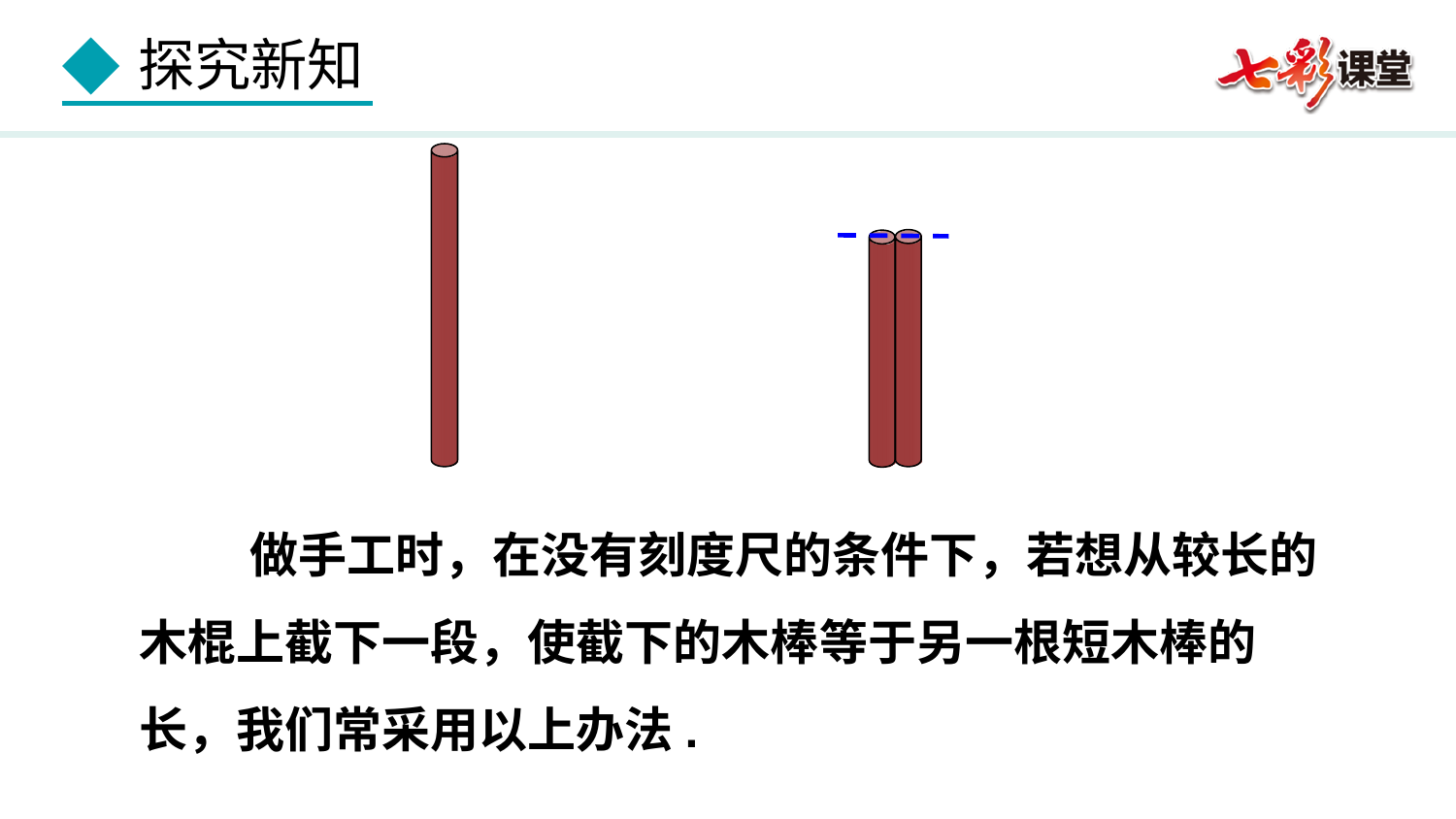

做手工时，在没有刻度尺的条件下，若想从较长的木棍上截下一段，使截下的木棒等于另一根短木棒的长，我们常采用以上办法.